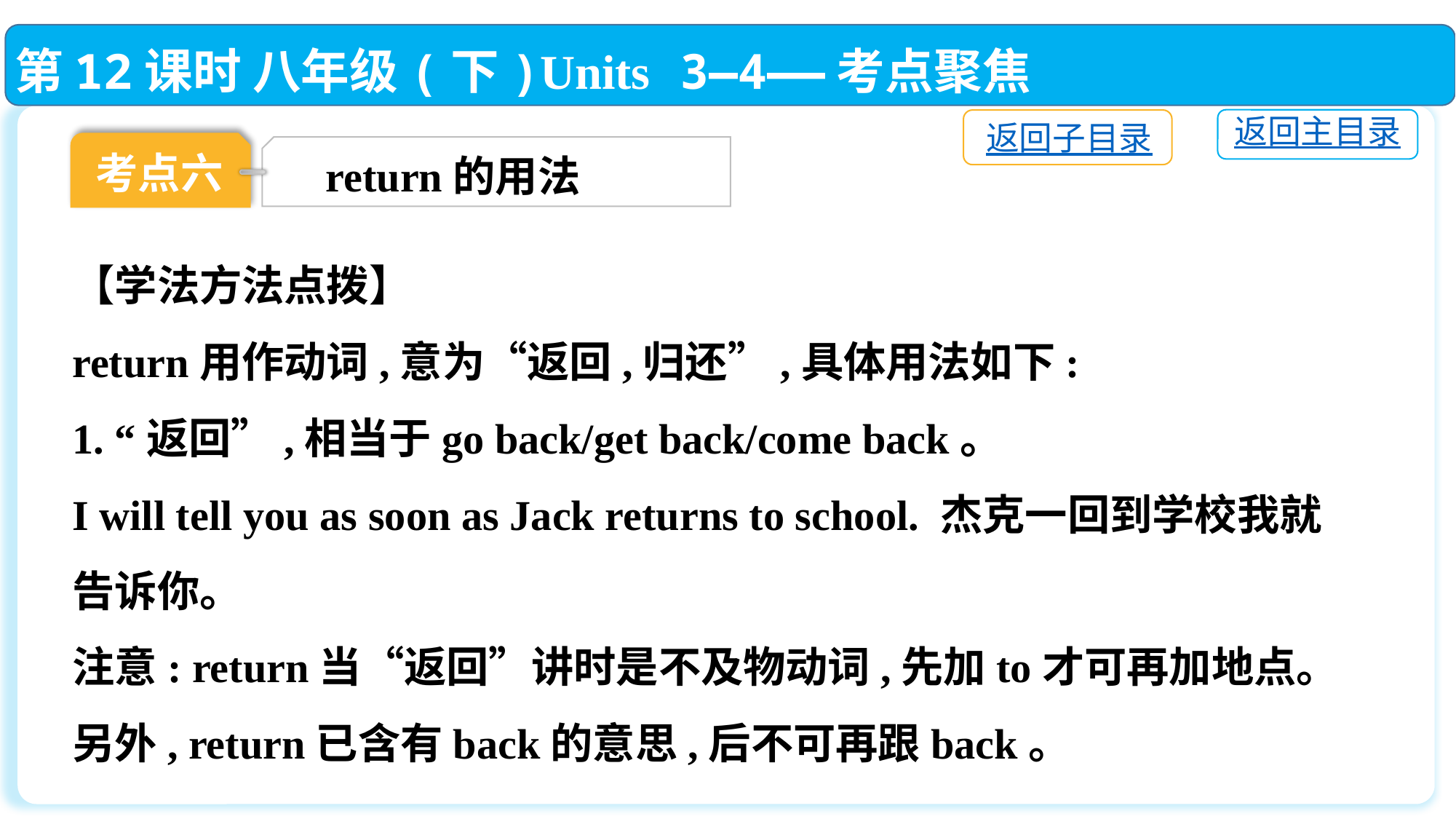

第12课时 八年级(下)Units 3—4——考点聚焦

返回主目录

返回子目录
考点六
return的用法

【学法方法点拨】
return用作动词,意为“返回,归还”,具体用法如下:
1. “返回”,相当于go back/get back/come back。
I will tell you as soon as Jack returns to school. 杰克一回到学校我就告诉你。
注意: return当“返回”讲时是不及物动词,先加to才可再加地点。另外, return已含有back的意思,后不可再跟back。